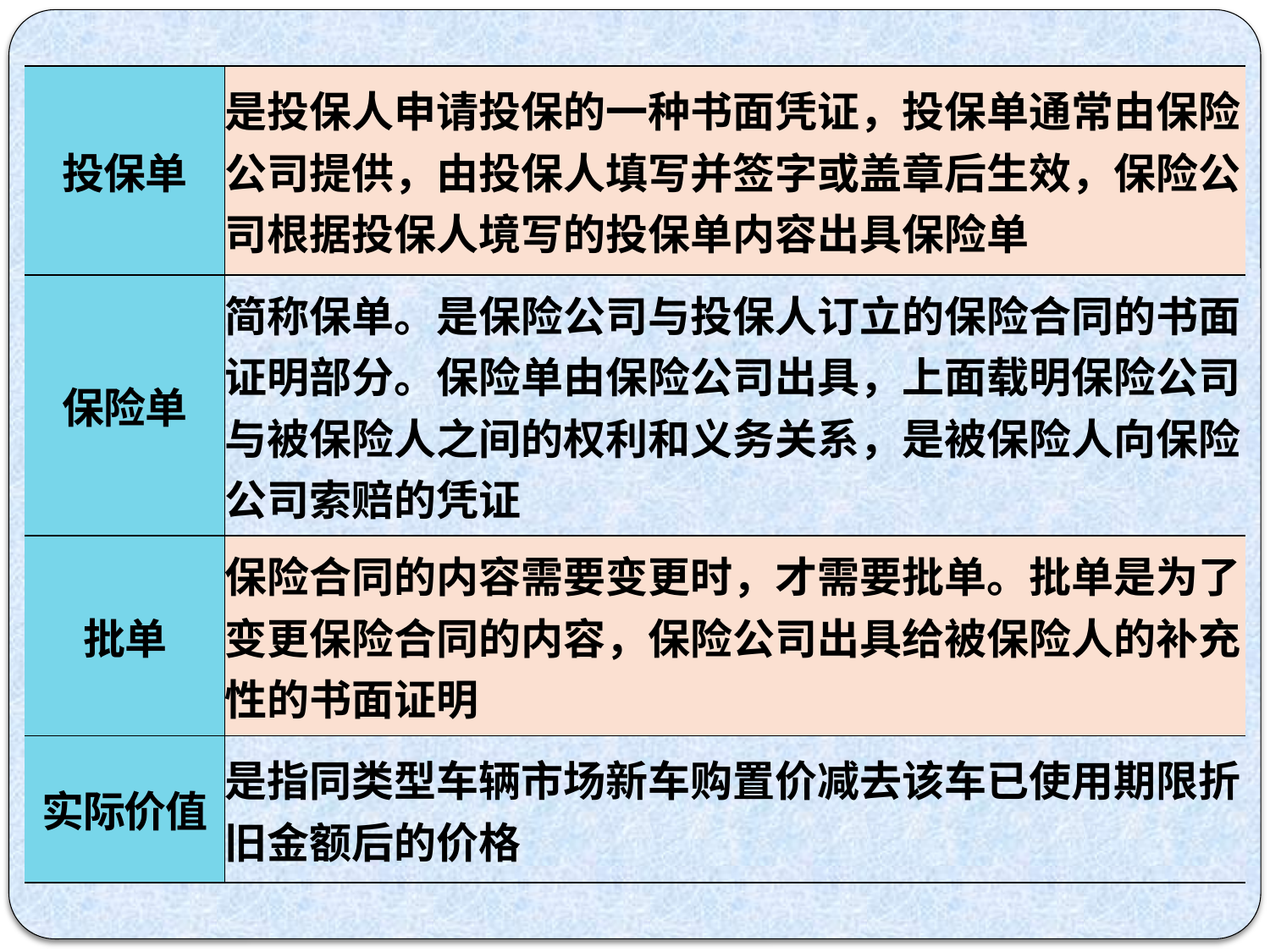

| 投保单 | 是投保人申请投保的一种书面凭证，投保单通常由保险公司提供，由投保人填写并签字或盖章后生效，保险公司根据投保人境写的投保单内容出具保险单 |
| --- | --- |
| 保险单 | 简称保单。是保险公司与投保人订立的保险合同的书面证明部分。保险单由保险公司出具，上面载明保险公司与被保险人之间的权利和义务关系，是被保险人向保险公司索赔的凭证 |
| 批单 | 保险合同的内容需要变更时，才需要批单。批单是为了变更保险合同的内容，保险公司出具给被保险人的补充性的书面证明 |
| 实际价值 | 是指同类型车辆市场新车购置价减去该车已使用期限折旧金额后的价格 |